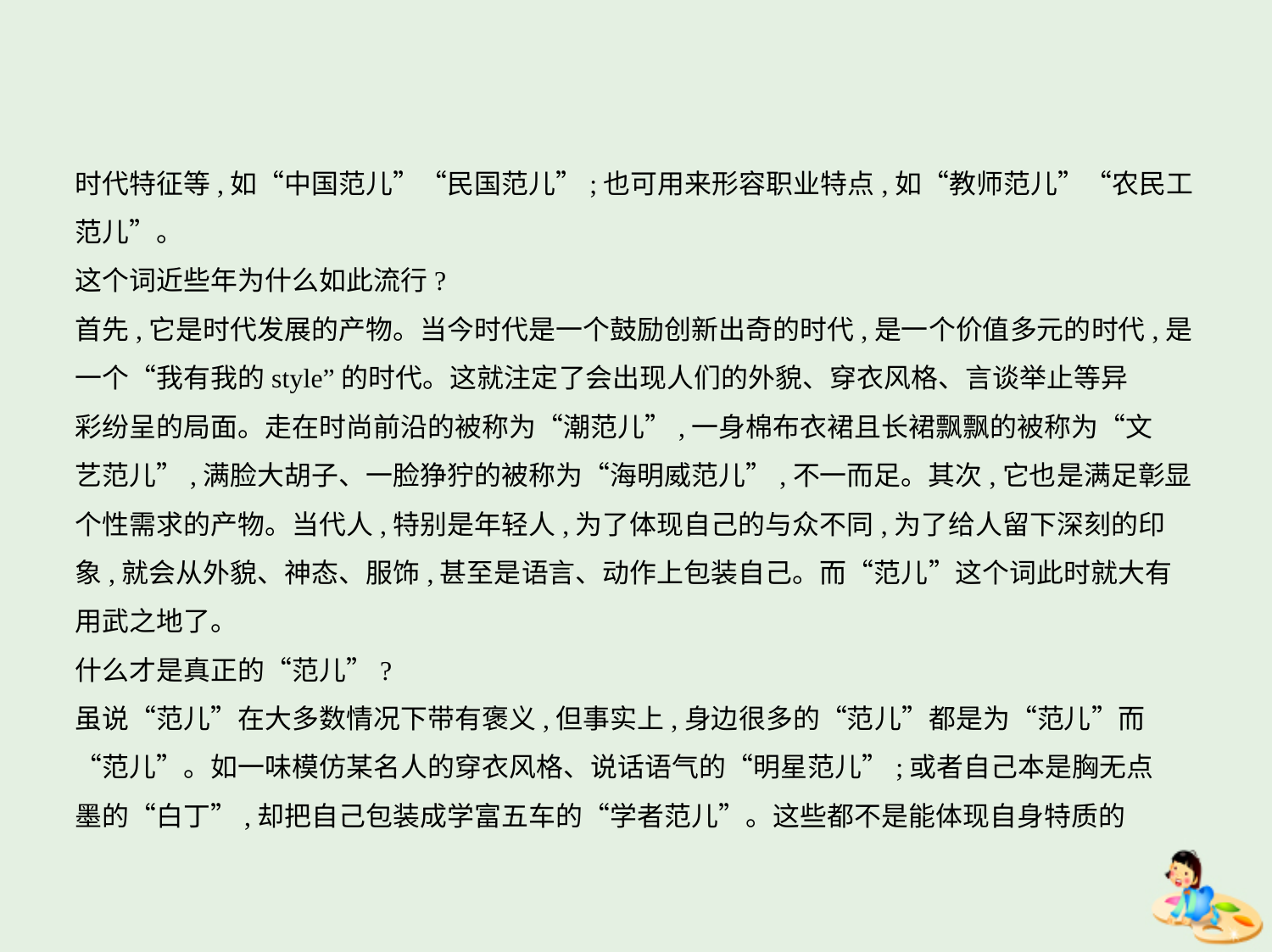

时代特征等,如“中国范儿”“民国范儿”;也可用来形容职业特点,如“教师范儿”“农民工
范儿”。
这个词近些年为什么如此流行?
首先,它是时代发展的产物。当今时代是一个鼓励创新出奇的时代,是一个价值多元的时代,是
一个“我有我的style”的时代。这就注定了会出现人们的外貌、穿衣风格、言谈举止等异
彩纷呈的局面。走在时尚前沿的被称为“潮范儿”,一身棉布衣裙且长裙飘飘的被称为“文
艺范儿”,满脸大胡子、一脸狰狞的被称为“海明威范儿”,不一而足。其次,它也是满足彰显
个性需求的产物。当代人,特别是年轻人,为了体现自己的与众不同,为了给人留下深刻的印
象,就会从外貌、神态、服饰,甚至是语言、动作上包装自己。而“范儿”这个词此时就大有
用武之地了。
什么才是真正的“范儿”?
虽说“范儿”在大多数情况下带有褒义,但事实上,身边很多的“范儿”都是为“范儿”而
“范儿”。如一味模仿某名人的穿衣风格、说话语气的“明星范儿”;或者自己本是胸无点
墨的“白丁”,却把自己包装成学富五车的“学者范儿”。这些都不是能体现自身特质的